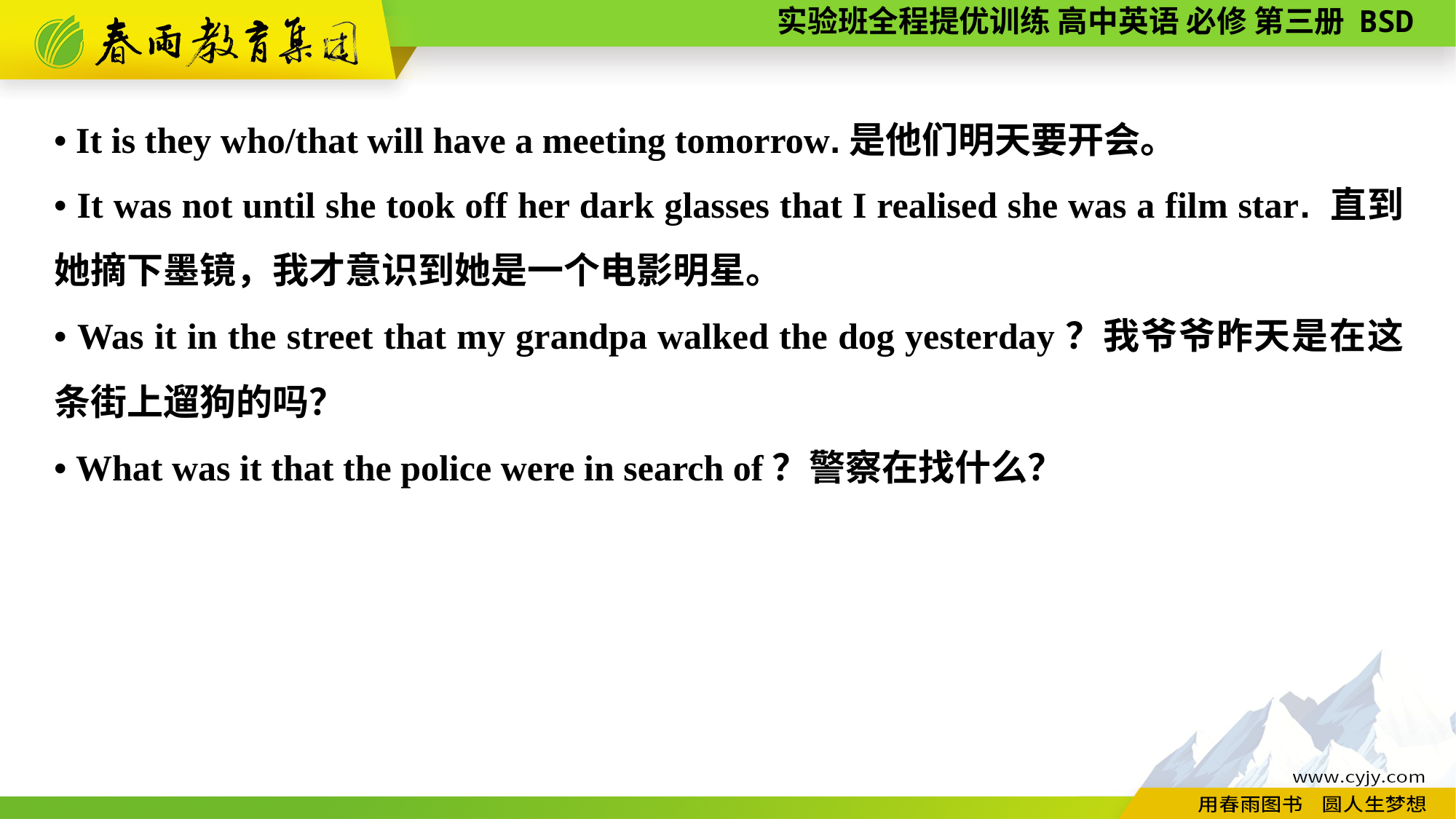

• It is they who/that will have a meeting tomorrow.是他们明天要开会。
• It was not until she took off her dark glasses that I realised she was a film star. 直到她摘下墨镜，我才意识到她是一个电影明星。
• Was it in the street that my grandpa walked the dog yesterday？我爷爷昨天是在这条街上遛狗的吗？
• What was it that the police were in search of？警察在找什么？